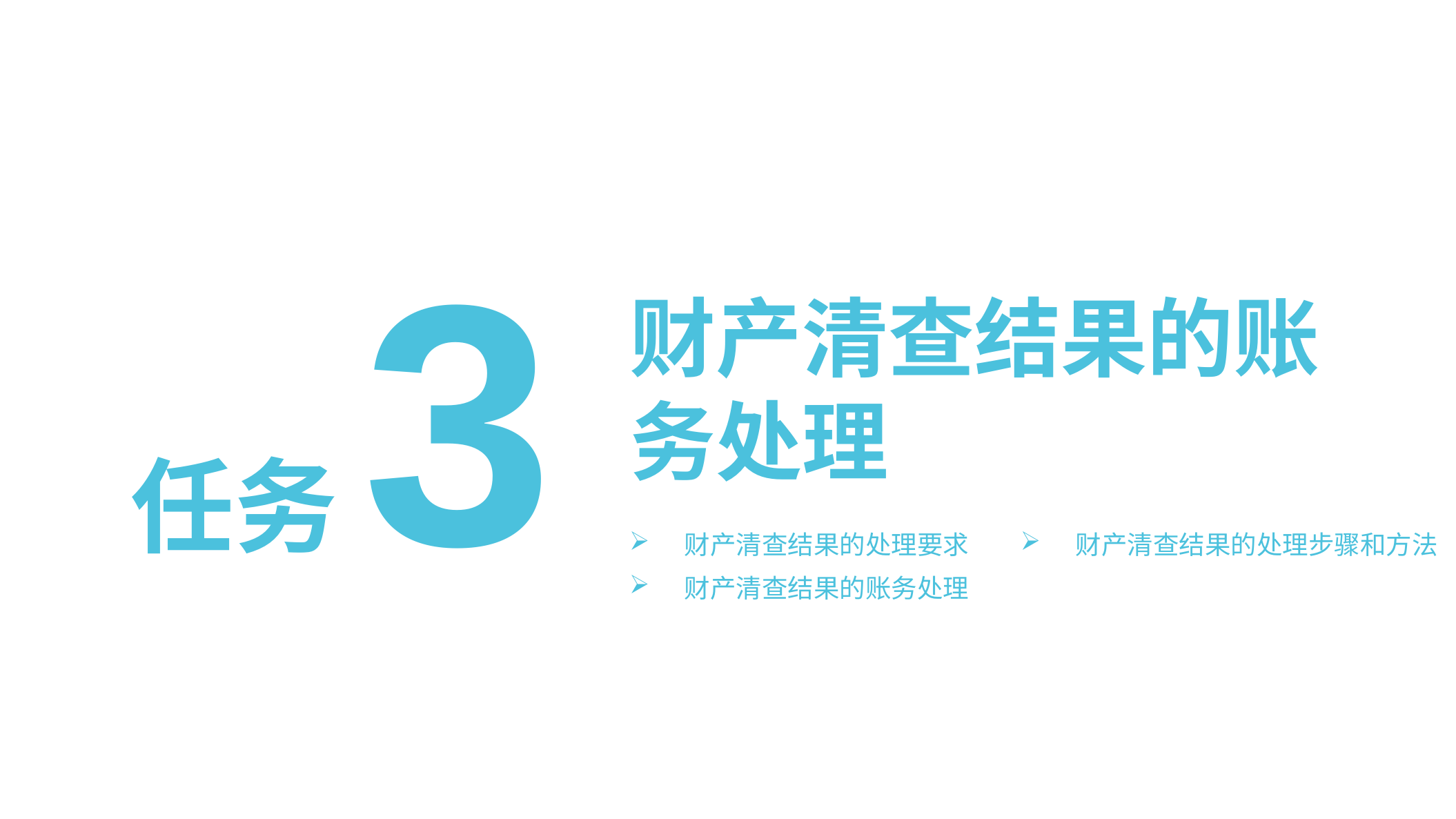

任务3
财产清查结果的账务处理
财产清查结果的处理要求
财产清查结果的处理步骤和方法
财产清查结果的账务处理